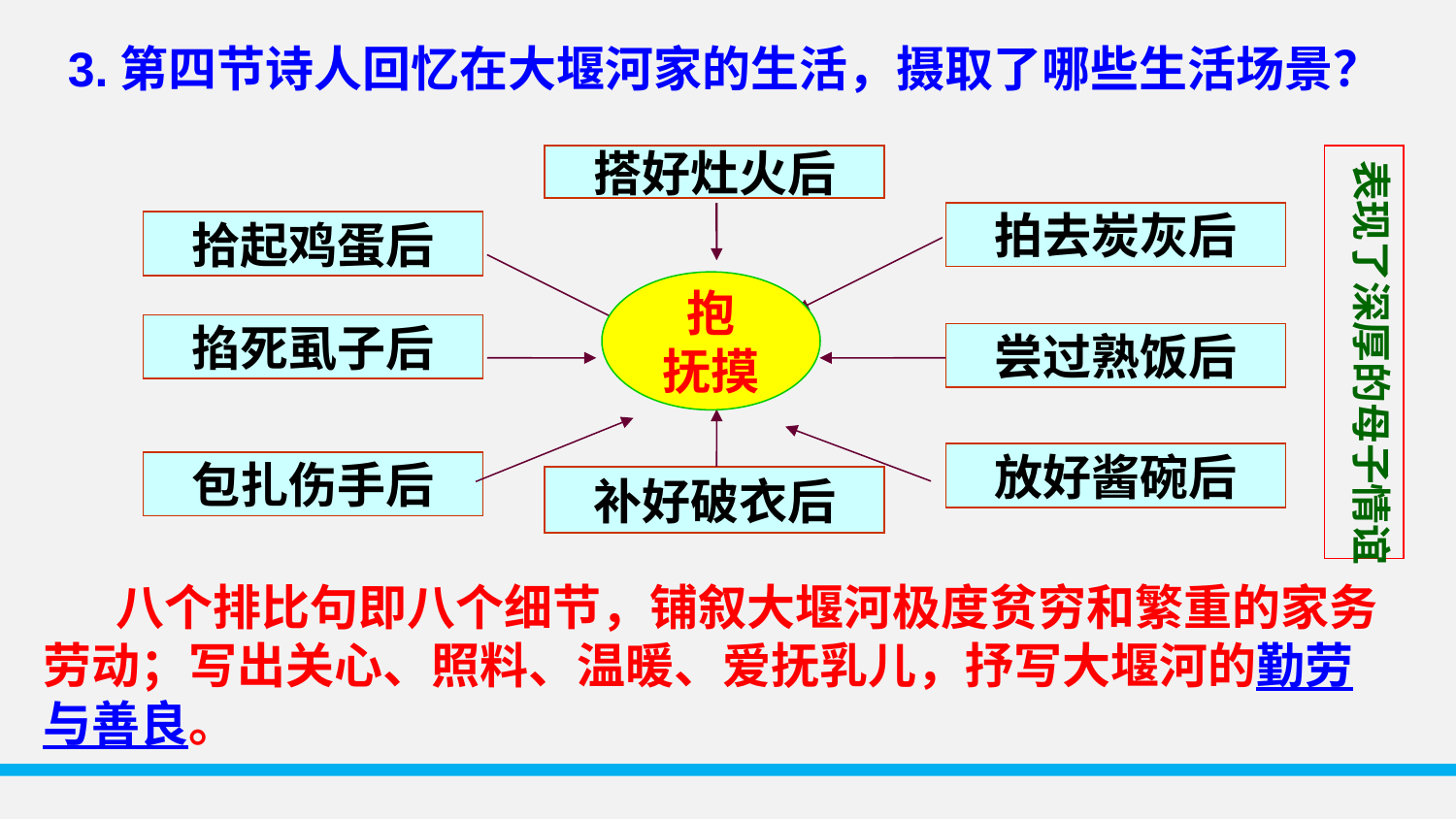

3.第四节诗人回忆在大堰河家的生活，摄取了哪些生活场景？
搭好灶火后
表现了深厚的母子情谊

拍去炭灰后
拾起鸡蛋后

抱
抚摸
掐死虱子后
尝过熟饭后

放好酱碗后
包扎伤手后
补好破衣后
　　八个排比句即八个细节，铺叙大堰河极度贫穷和繁重的家务劳动；写出关心、照料、温暖、爱抚乳儿，抒写大堰河的勤劳与善良。